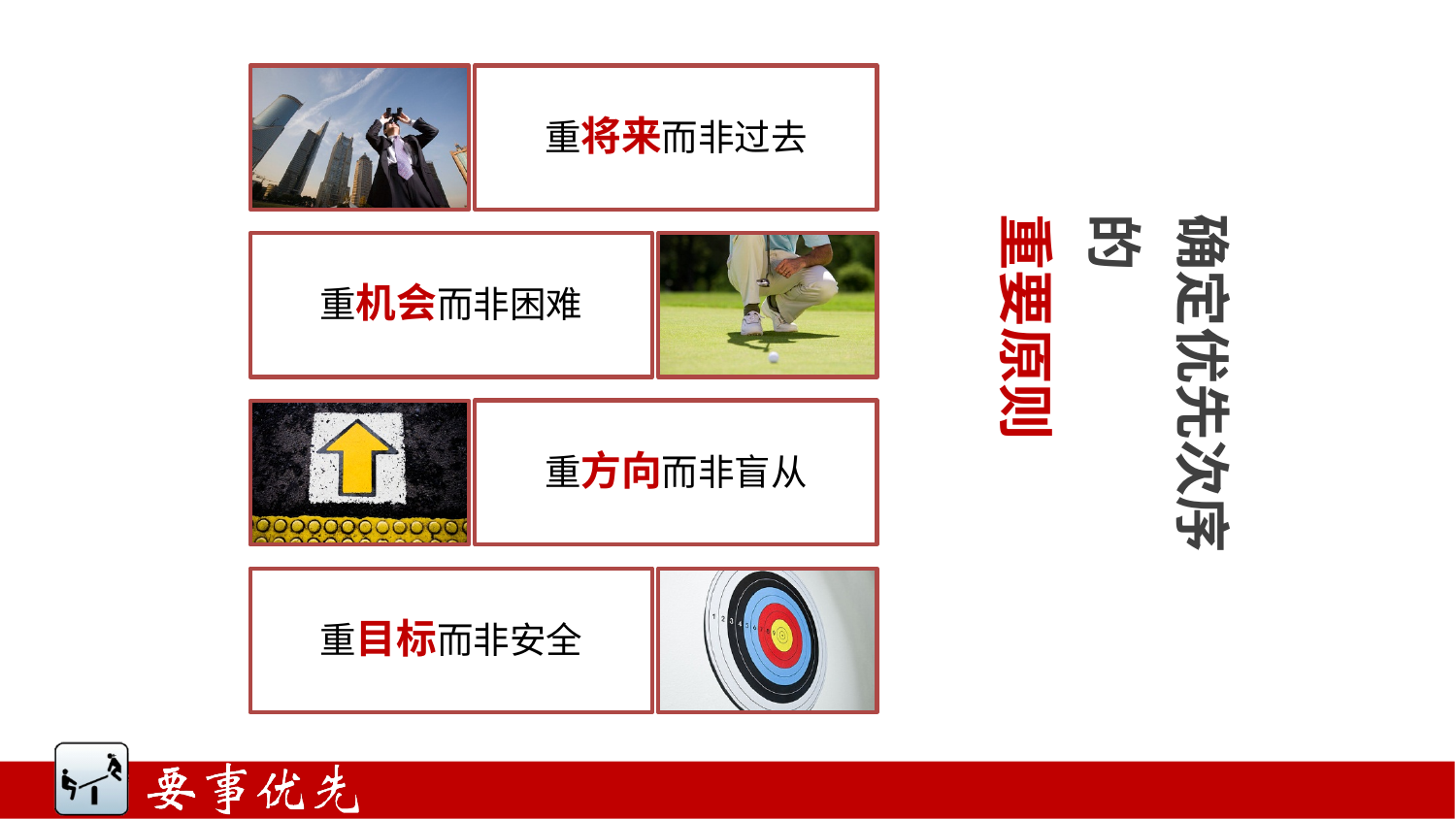

重将来而非过去
重机会而非困难

重方向而非盲从

重目标而非安全

确定优先次序
的
重要原则